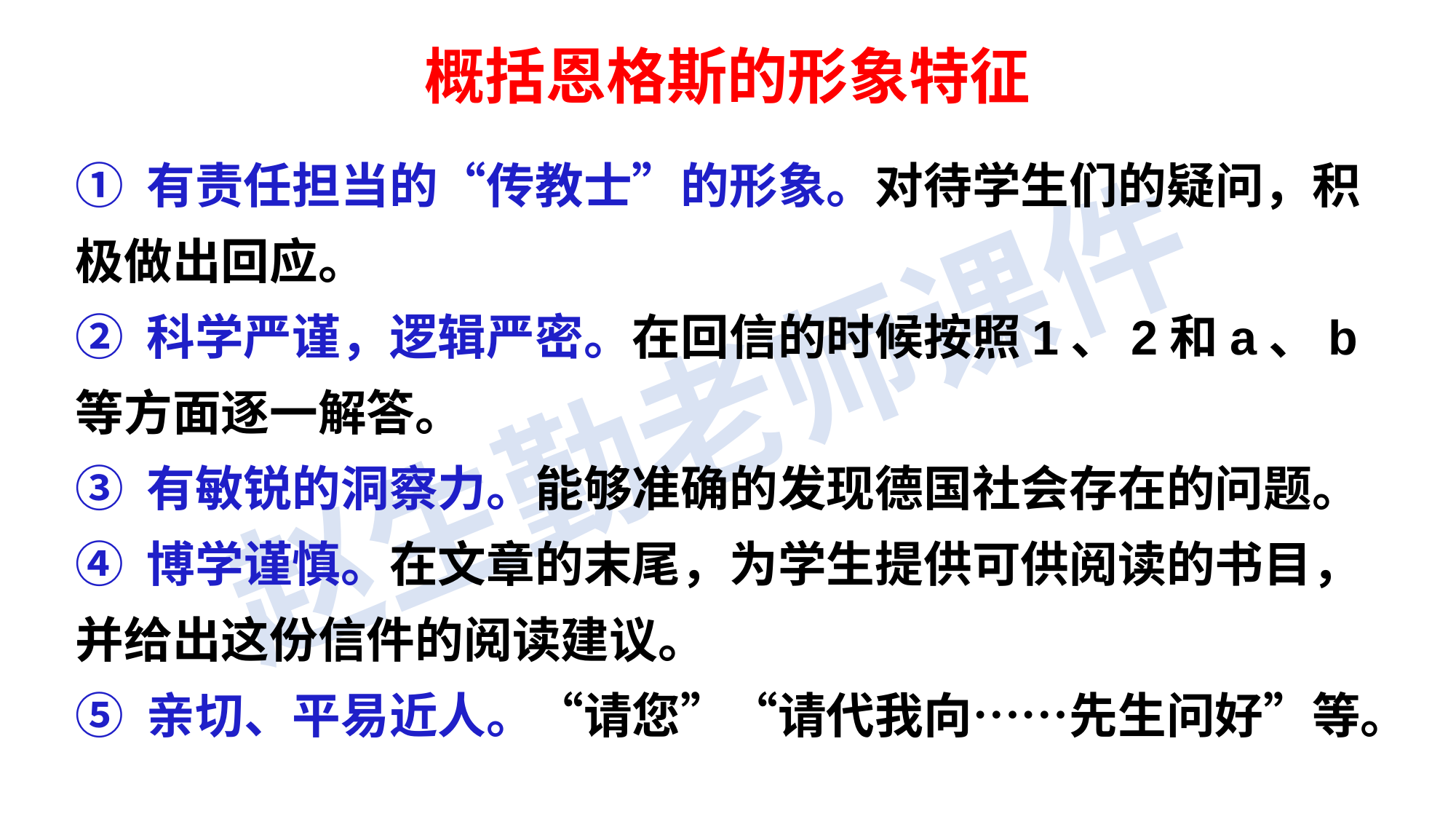

概括恩格斯的形象特征
① 有责任担当的“传教士”的形象。对待学生们的疑问，积极做出回应。
② 科学严谨，逻辑严密。在回信的时候按照1、2和a、b等方面逐一解答。
③ 有敏锐的洞察力。能够准确的发现德国社会存在的问题。
④ 博学谨慎。在文章的末尾，为学生提供可供阅读的书目，并给出这份信件的阅读建议。
⑤ 亲切、平易近人。“请您”“请代我向……先生问好”等。